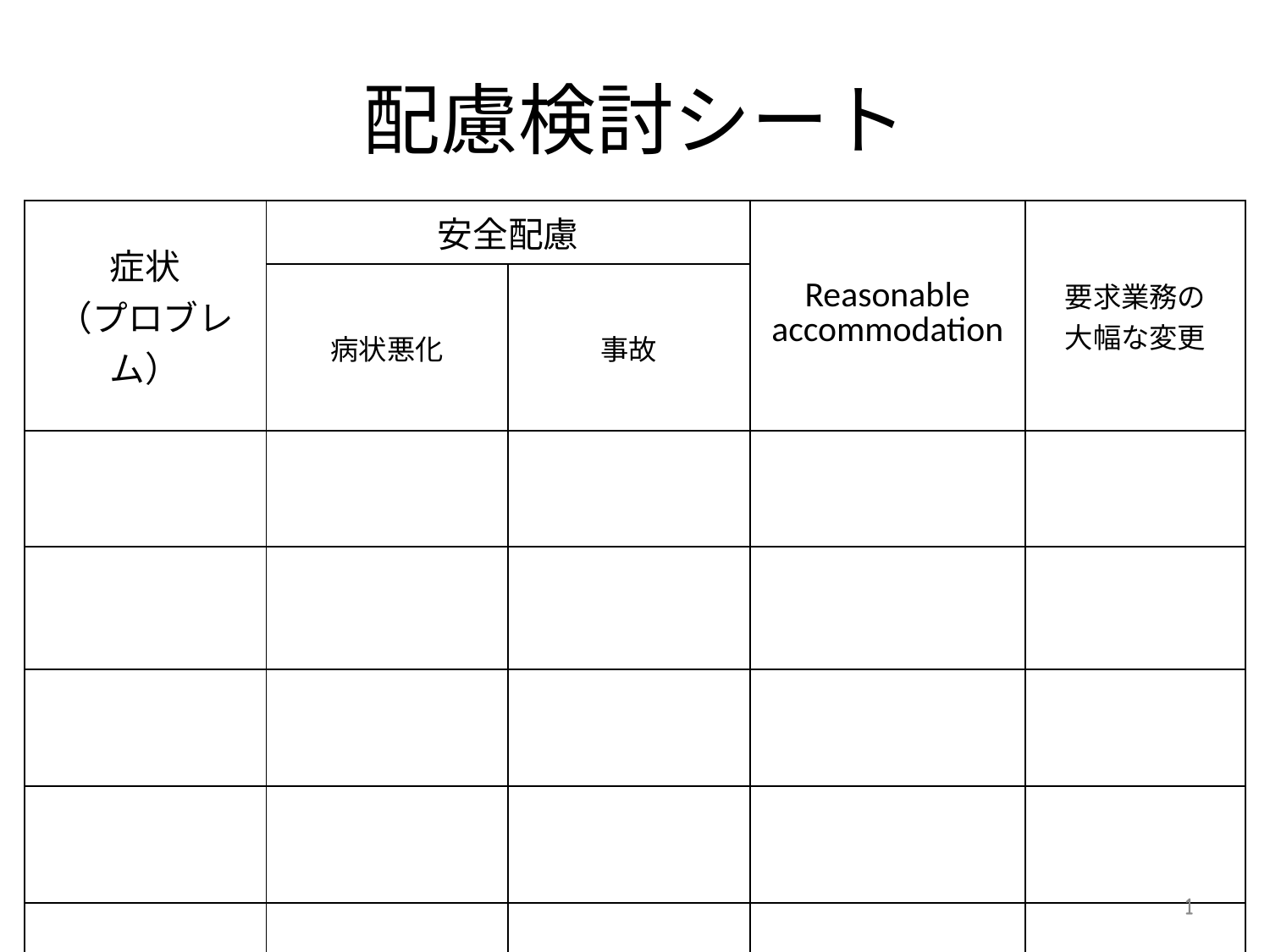

# 配慮検討シート
| 症状 （プロブレム） | 安全配慮 |  | Reasonable accommodation | 要求業務の 大幅な変更 |
| --- | --- | --- | --- | --- |
|  | 病状悪化 | 事故 |  |  |
|  |  |  |  |  |
|  |  |  |  |  |
|  |  |  |  |  |
|  |  |  |  |  |
|  |  |  |  |  |
1